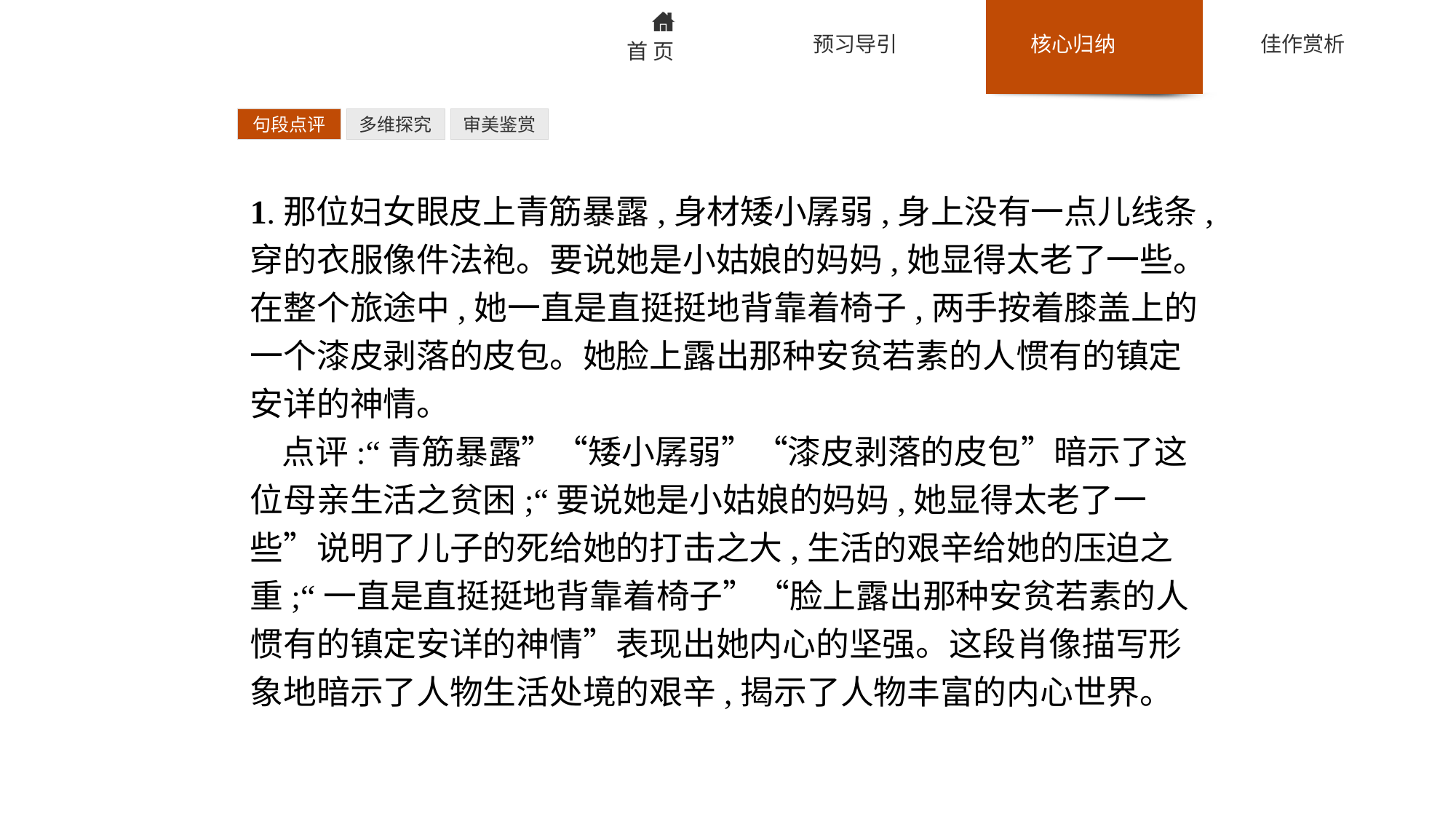

句段点评
多维探究
审美鉴赏
1.那位妇女眼皮上青筋暴露,身材矮小孱弱,身上没有一点儿线条,穿的衣服像件法袍。要说她是小姑娘的妈妈,她显得太老了一些。在整个旅途中,她一直是直挺挺地背靠着椅子,两手按着膝盖上的一个漆皮剥落的皮包。她脸上露出那种安贫若素的人惯有的镇定安详的神情。
点评:“青筋暴露”“矮小孱弱”“漆皮剥落的皮包”暗示了这位母亲生活之贫困;“要说她是小姑娘的妈妈,她显得太老了一些”说明了儿子的死给她的打击之大,生活的艰辛给她的压迫之重;“一直是直挺挺地背靠着椅子”“脸上露出那种安贫若素的人惯有的镇定安详的神情”表现出她内心的坚强。这段肖像描写形象地暗示了人物生活处境的艰辛,揭示了人物丰富的内心世界。